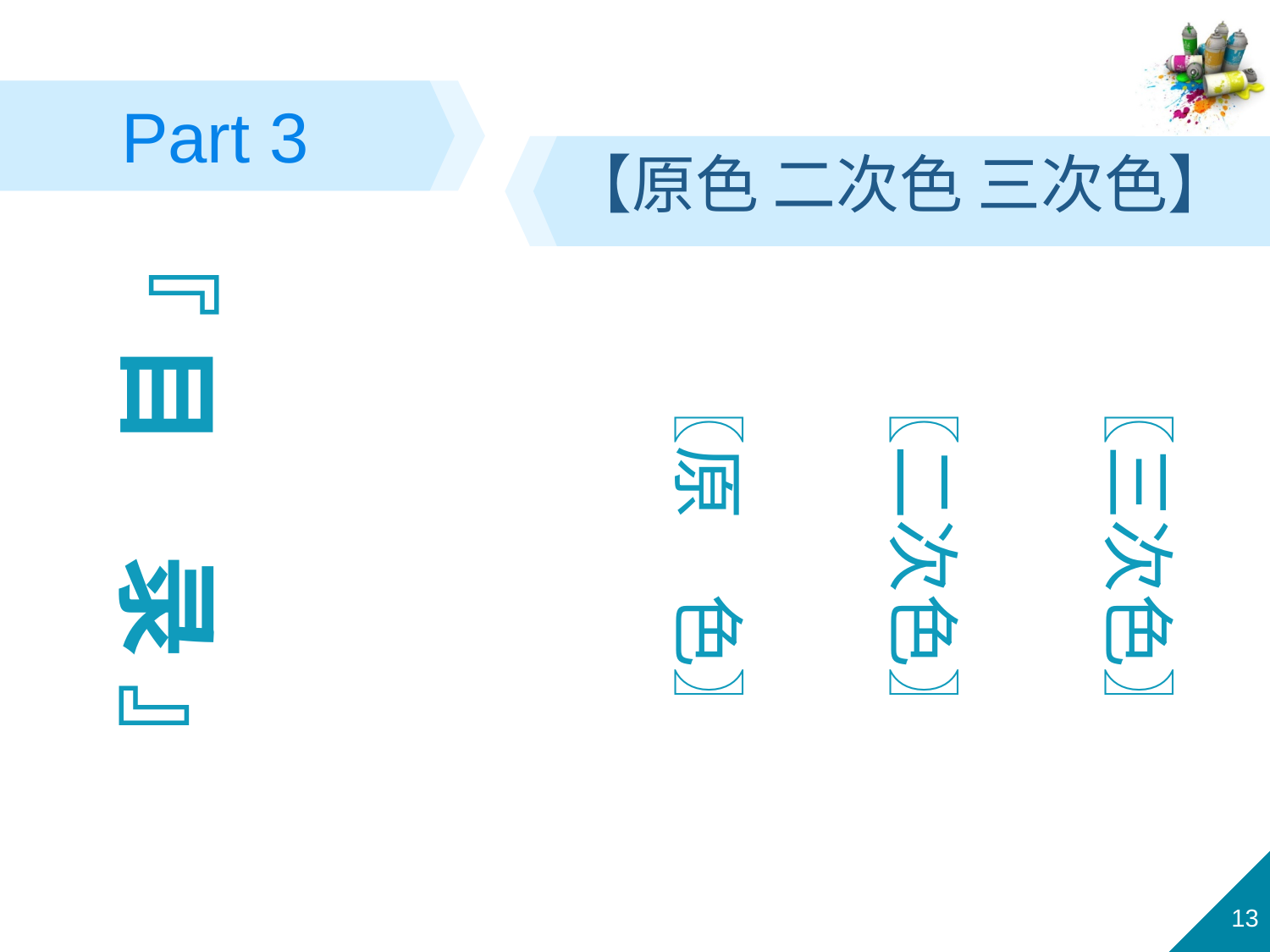

Part 3
【原色 二次色 三次色】
『 目　录 』
〖三次色〗
〖二次色〗
〖原　色〗
13